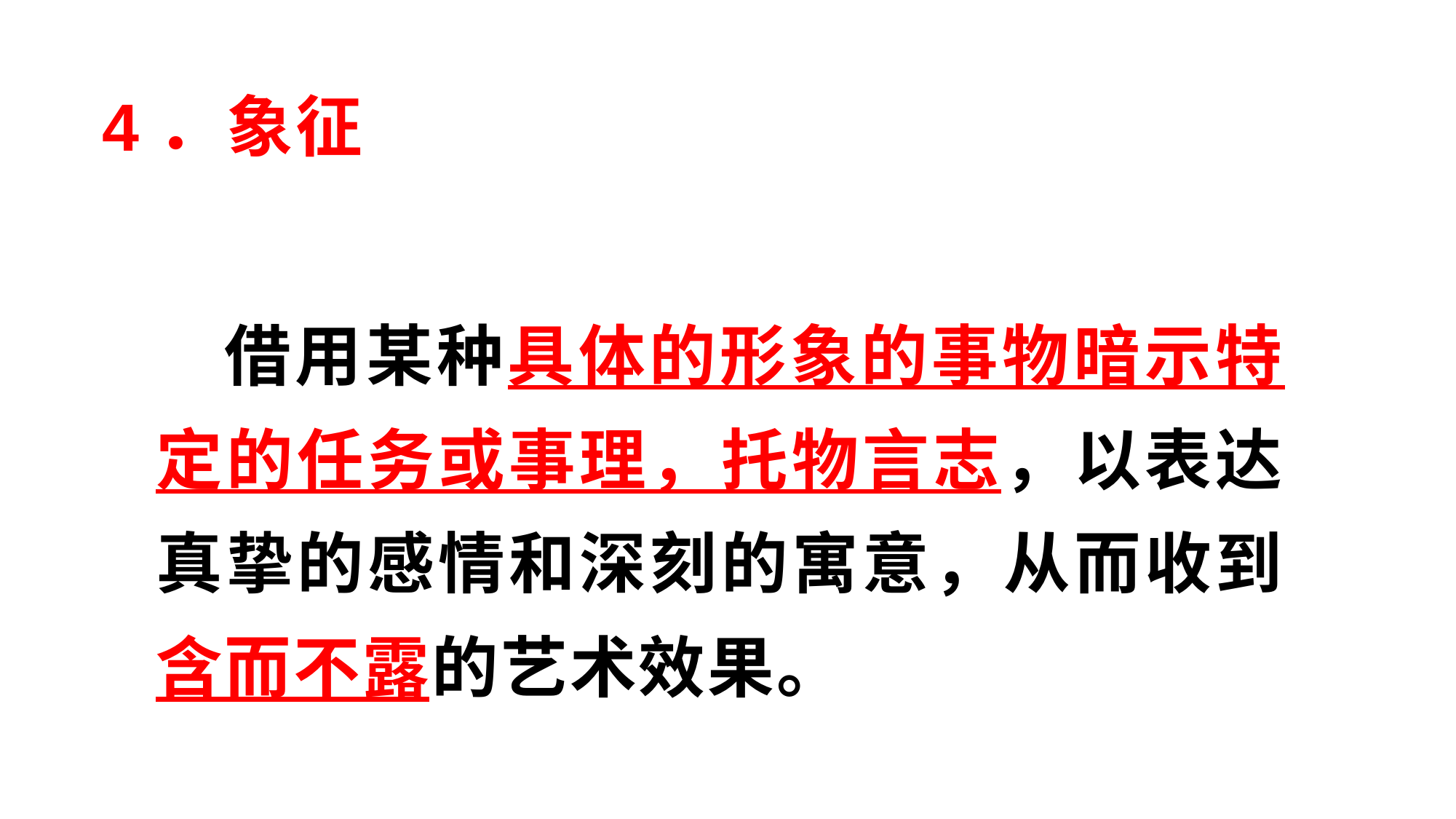

4．象征

      借用某种具体的形象的事物暗示特定的任务或事理，托物言志，以表达真挚的感情和深刻的寓意，从而收到含而不露的艺术效果。